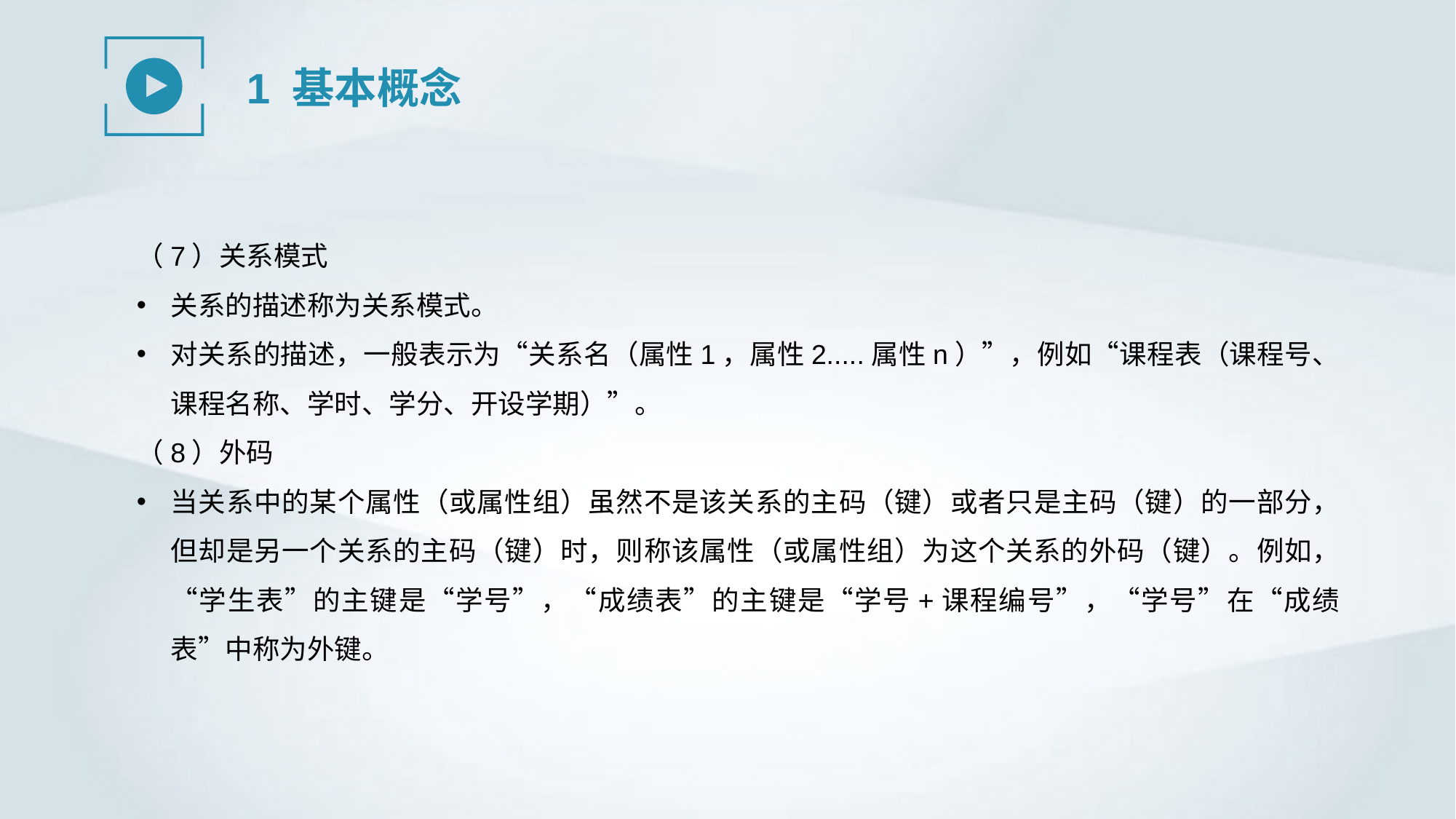

1 基本概念
（7）关系模式
关系的描述称为关系模式。
对关系的描述，一般表示为“关系名（属性1，属性2.....属性n）”，例如“课程表（课程号、课程名称、学时、学分、开设学期）”。
（8）外码
当关系中的某个属性（或属性组）虽然不是该关系的主码（键）或者只是主码（键）的一部分，但却是另一个关系的主码（键）时，则称该属性（或属性组）为这个关系的外码（键）。例如，“学生表”的主键是“学号”，“成绩表”的主键是“学号+课程编号”，“学号”在“成绩表”中称为外键。